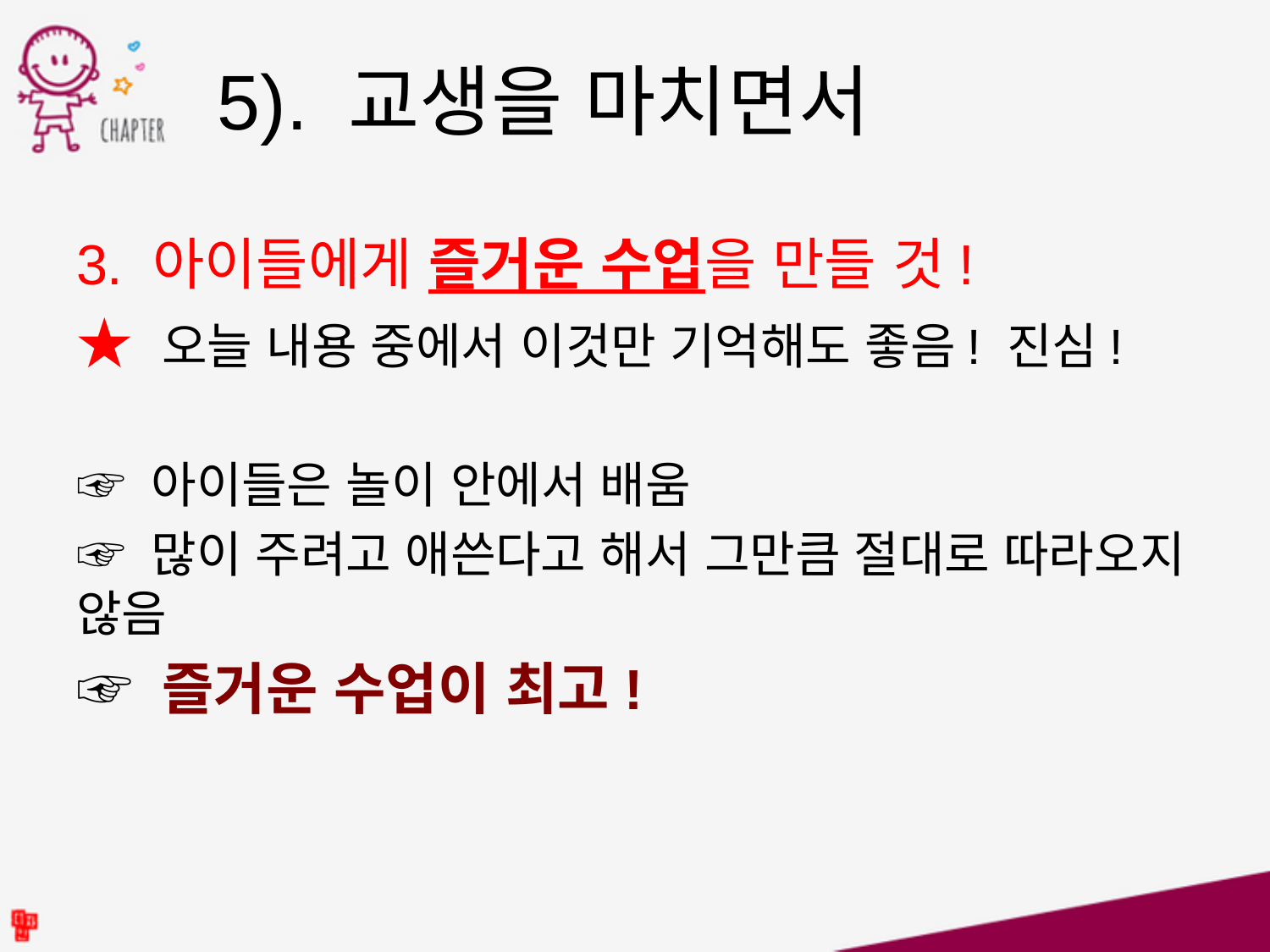

5). 교생을 마치면서
3. 아이들에게 즐거운 수업을 만들 것!
★ 오늘 내용 중에서 이것만 기억해도 좋음! 진심!

☞ 아이들은 놀이 안에서 배움
☞ 많이 주려고 애쓴다고 해서 그만큼 절대로 따라오지 않음
☞ 즐거운 수업이 최고!